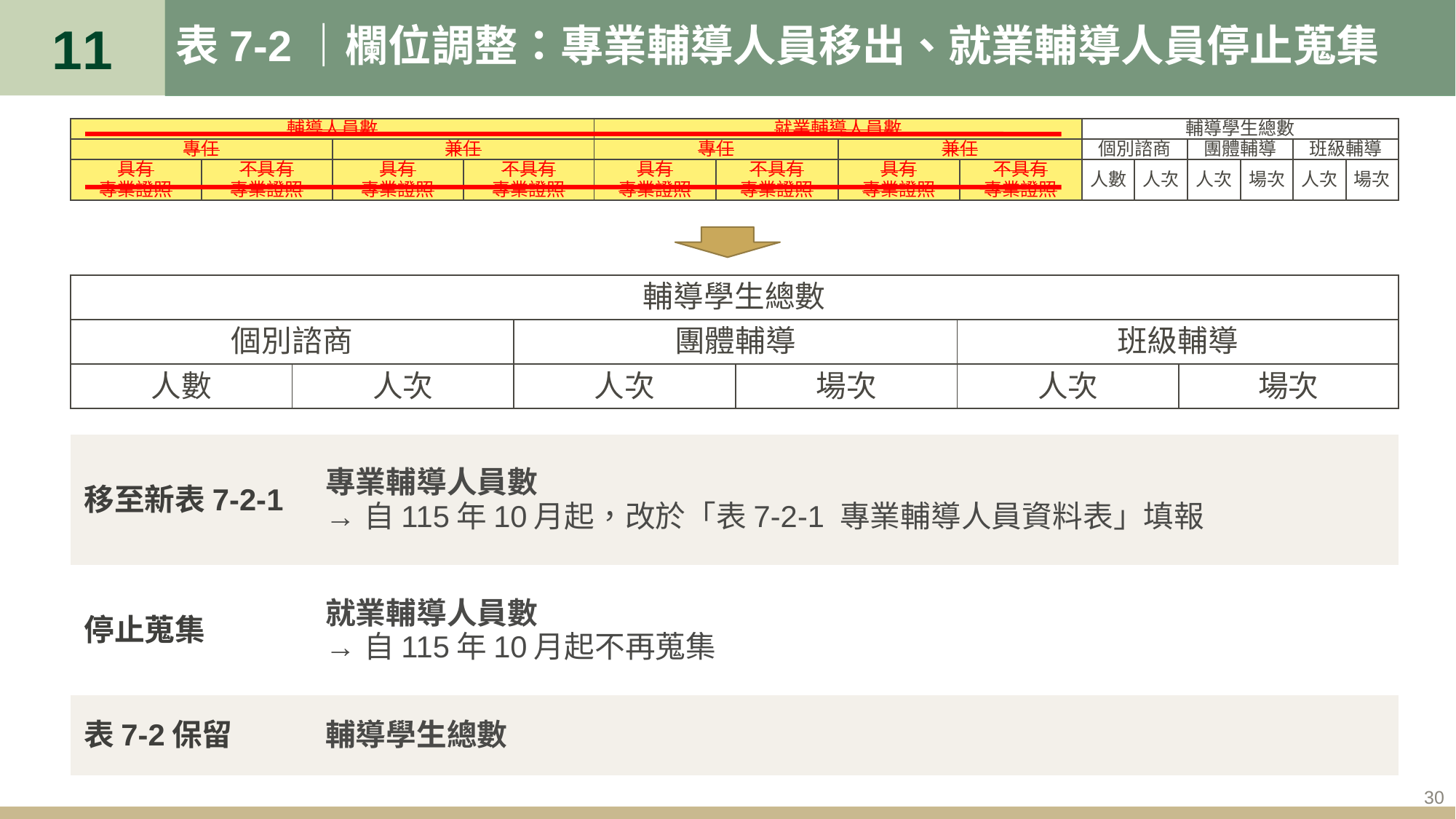

11
# 表7-2｜欄位調整：專業輔導人員移出、就業輔導人員停止蒐集
| 輔導人員數 |  |  |  | 就業輔導人員數 |  |  |  | 輔導學生總數 |  |  |  |  |  |
| --- | --- | --- | --- | --- | --- | --- | --- | --- | --- | --- | --- | --- | --- |
| 專任 |  | 兼任 |  | 專任 |  | 兼任 |  | 個別諮商 |  | 團體輔導 |  | 班級輔導 |  |
| 具有 專業證照 | 不具有 專業證照 | 具有 專業證照 | 不具有 專業證照 | 具有 專業證照 | 不具有 專業證照 | 具有 專業證照 | 不具有 專業證照 | 人數 | 人次 | 人次 | 場次 | 人次 | 場次 |

| 輔導學生總數 |  |  |  |  |  |
| --- | --- | --- | --- | --- | --- |
| 個別諮商 |  | 團體輔導 |  | 班級輔導 |  |
| 人數 | 人次 | 人次 | 場次 | 人次 | 場次 |
| 移至新表7-2-1 | 專業輔導人員數 → 自115年10月起，改於「表7-2-1 專業輔導人員資料表」填報 |
| --- | --- |
| 停止蒐集 | 就業輔導人員數 → 自115年10月起不再蒐集 |
| 表7-2保留 | 輔導學生總數 |
30